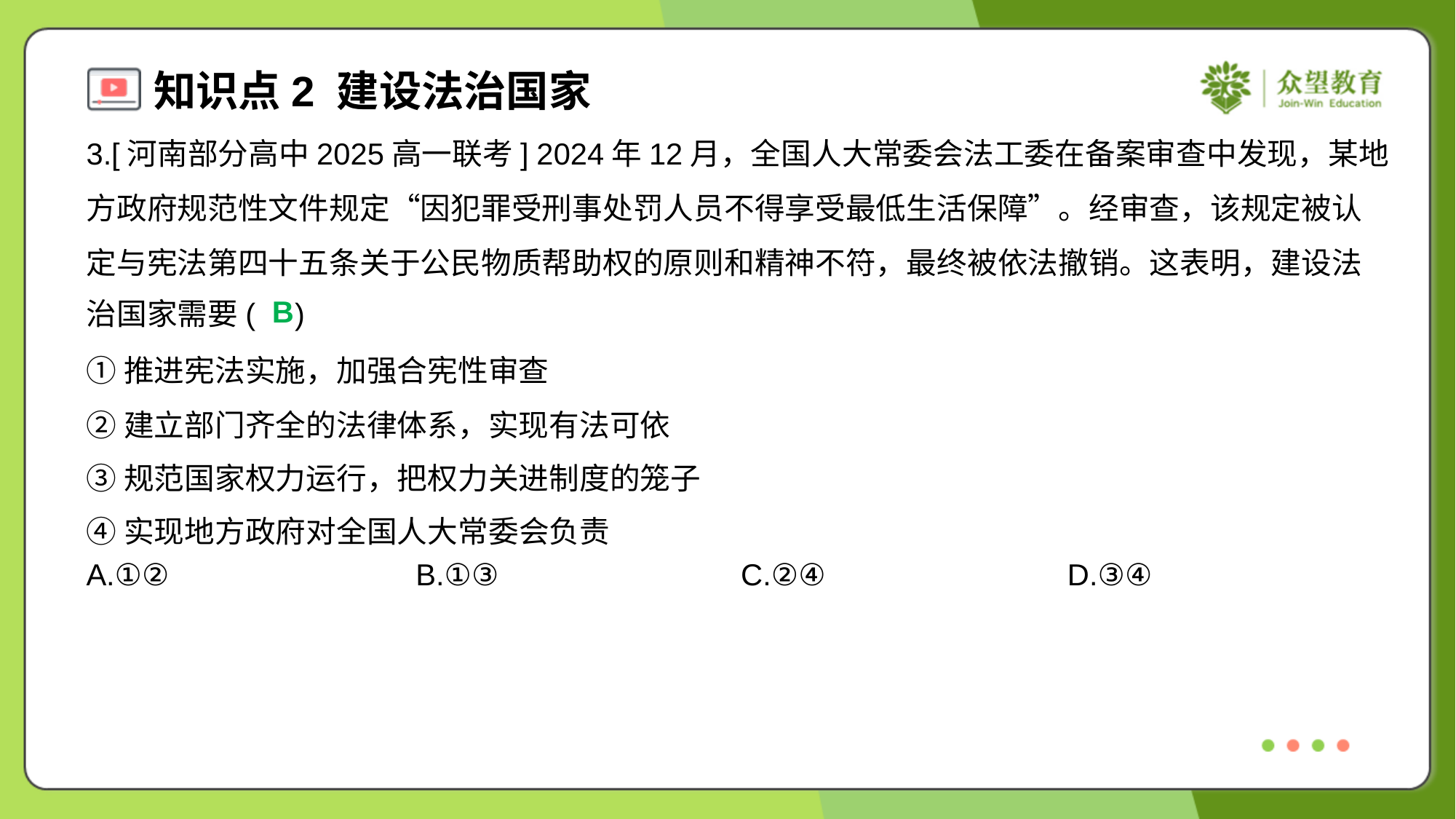

3.[河南部分高中2025高一联考] 2024年12月，全国人大常委会法工委在备案审查中发现，某地
方政府规范性文件规定“因犯罪受刑事处罚人员不得享受最低生活保障”。经审查，该规定被认
定与宪法第四十五条关于公民物质帮助权的原则和精神不符，最终被依法撤销。这表明，建设法
治国家需要(     )
B
①推进宪法实施，加强合宪性审查
②建立部门齐全的法律体系，实现有法可依
③规范国家权力运行，把权力关进制度的笼子
④实现地方政府对全国人大常委会负责
A.①②	B.①③	C.②④	D.③④